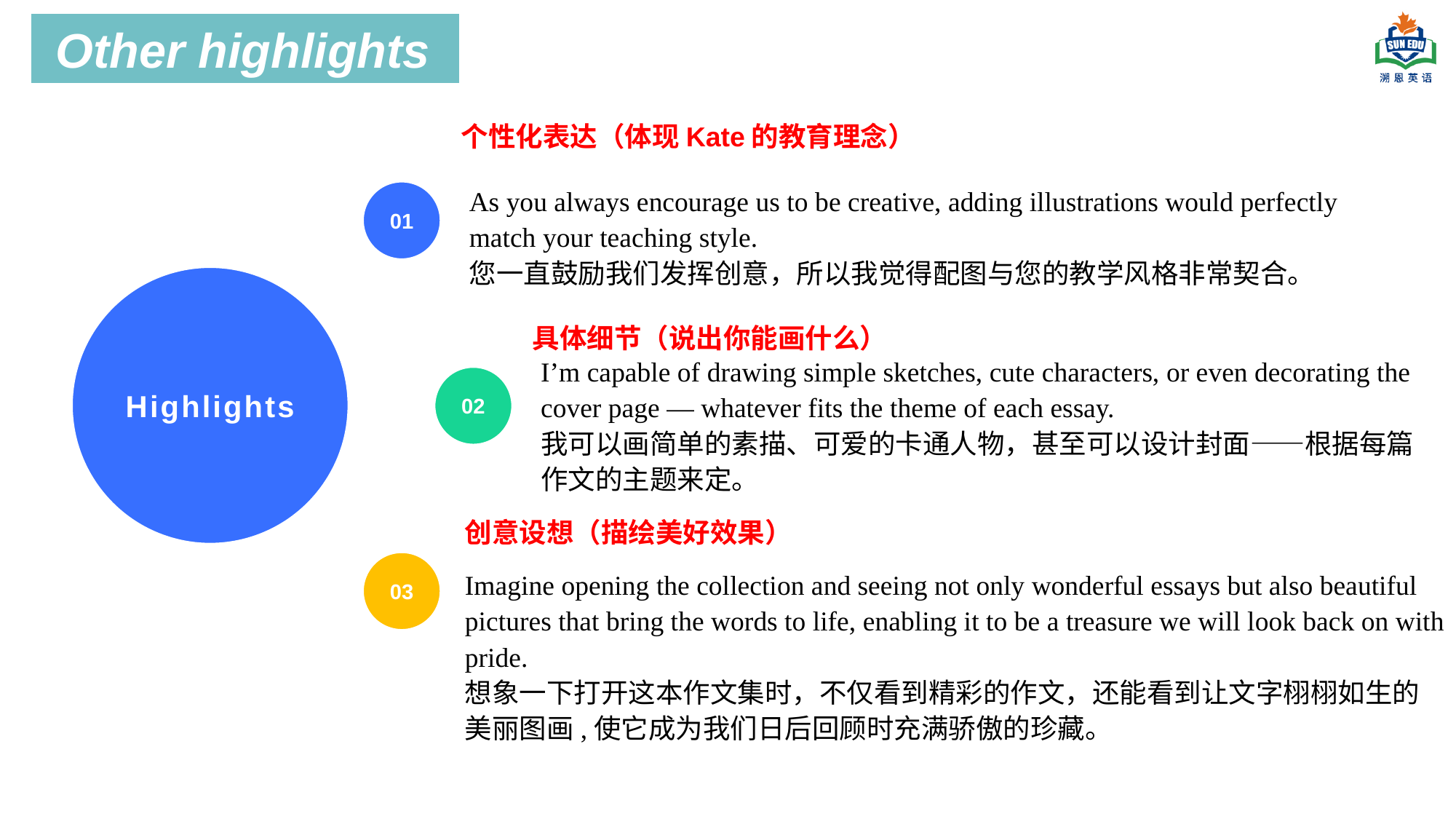

Other highlights
个性化表达（体现Kate的教育理念）

As you always encourage us to be creative, adding illustrations would perfectly match your teaching style.
您一直鼓励我们发挥创意，所以我觉得配图与您的教学风格非常契合。

01
Highlights
具体细节（说出你能画什么）
I’m capable of drawing simple sketches, cute characters, or even decorating the cover page — whatever fits the theme of each essay.
我可以画简单的素描、可爱的卡通人物，甚至可以设计封面——根据每篇作文的主题来定。

02
创意设想（描绘美好效果）
03
Imagine opening the collection and seeing not only wonderful essays but also beautiful pictures that bring the words to life, enabling it to be a treasure we will look back on with pride.
想象一下打开这本作文集时，不仅看到精彩的作文，还能看到让文字栩栩如生的美丽图画,使它成为我们日后回顾时充满骄傲的珍藏。